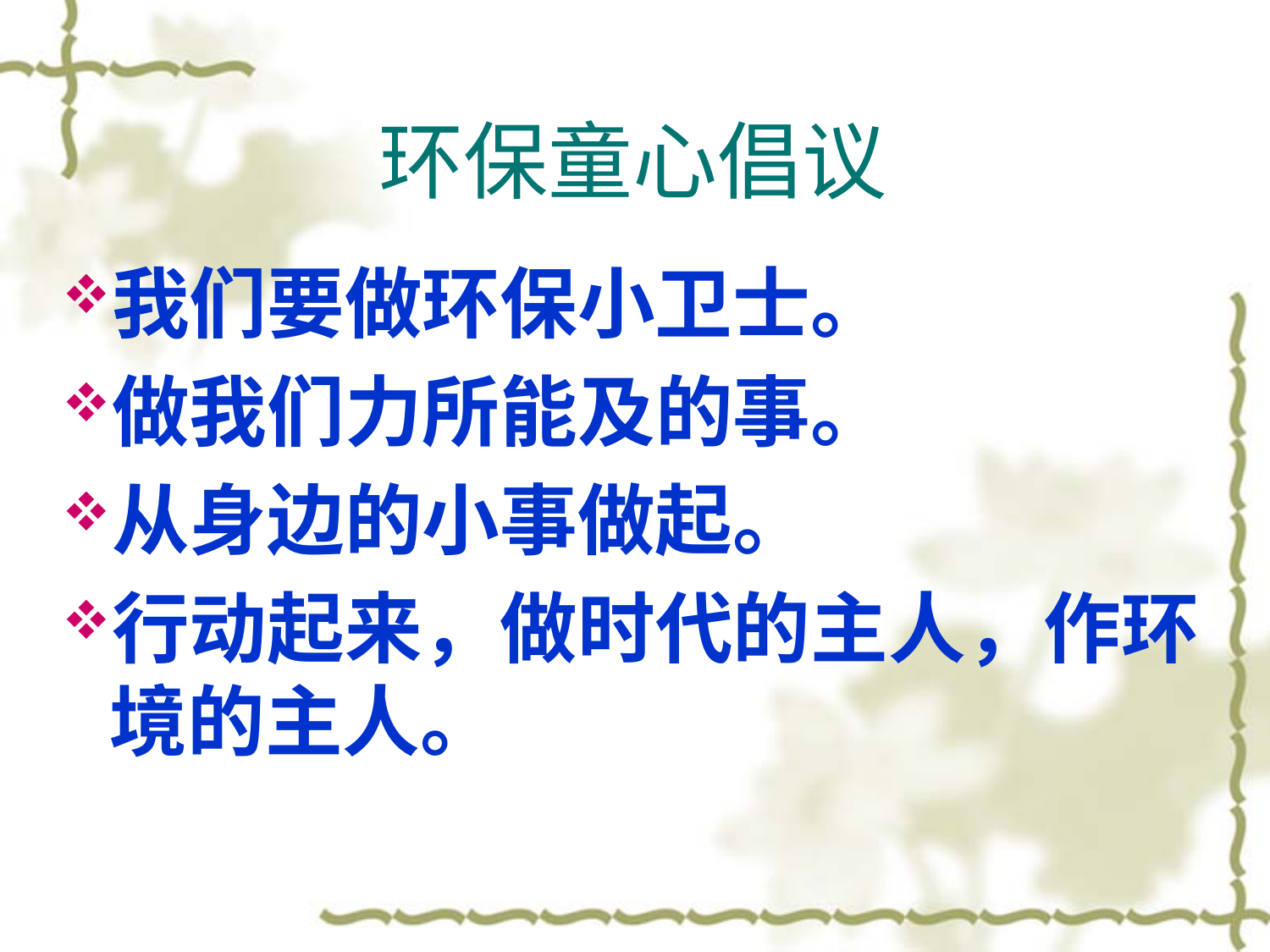

# 环保童心倡议
我们要做环保小卫士。
做我们力所能及的事。
从身边的小事做起。
行动起来，做时代的主人，作环境的主人。